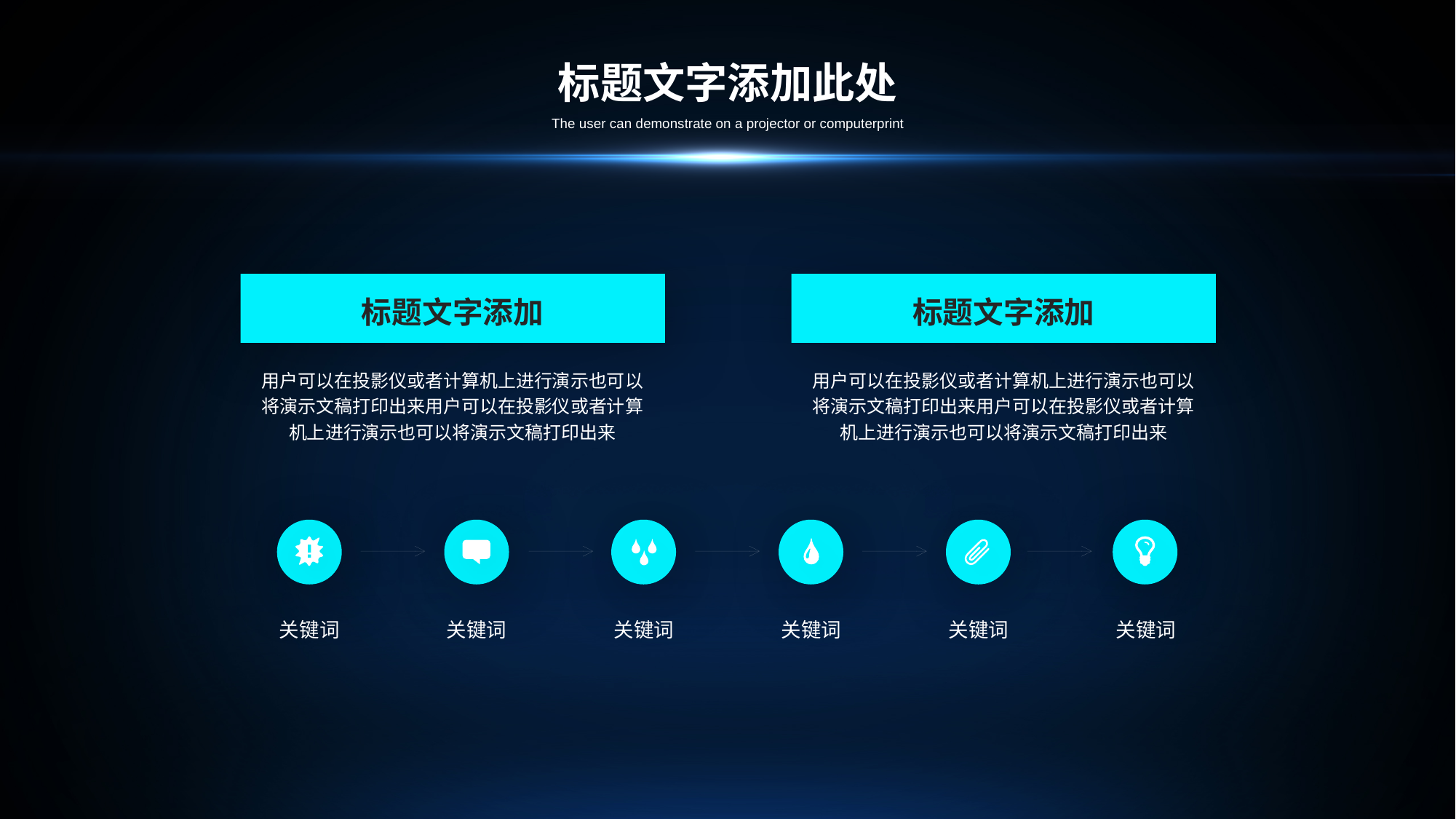

标题文字添加此处
The user can demonstrate on a projector or computerprint

标题文字添加
标题文字添加
用户可以在投影仪或者计算机上进行演示也可以将演示文稿打印出来用户可以在投影仪或者计算机上进行演示也可以将演示文稿打印出来
用户可以在投影仪或者计算机上进行演示也可以将演示文稿打印出来用户可以在投影仪或者计算机上进行演示也可以将演示文稿打印出来

关键词
关键词
关键词
关键词
关键词
关键词